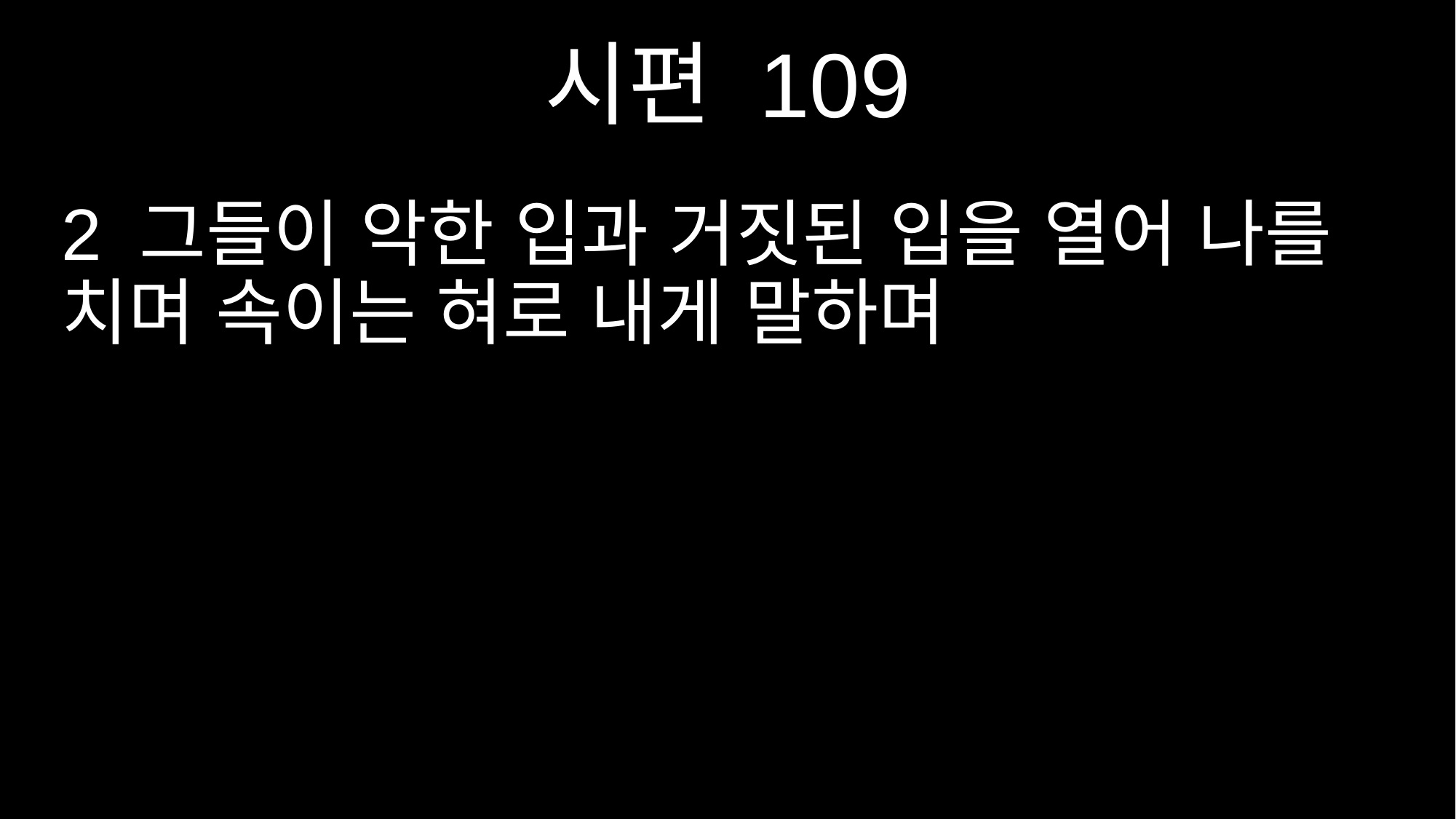

시편 109
2 그들이 악한 입과 거짓된 입을 열어 나를 치며 속이는 혀로 내게 말하며